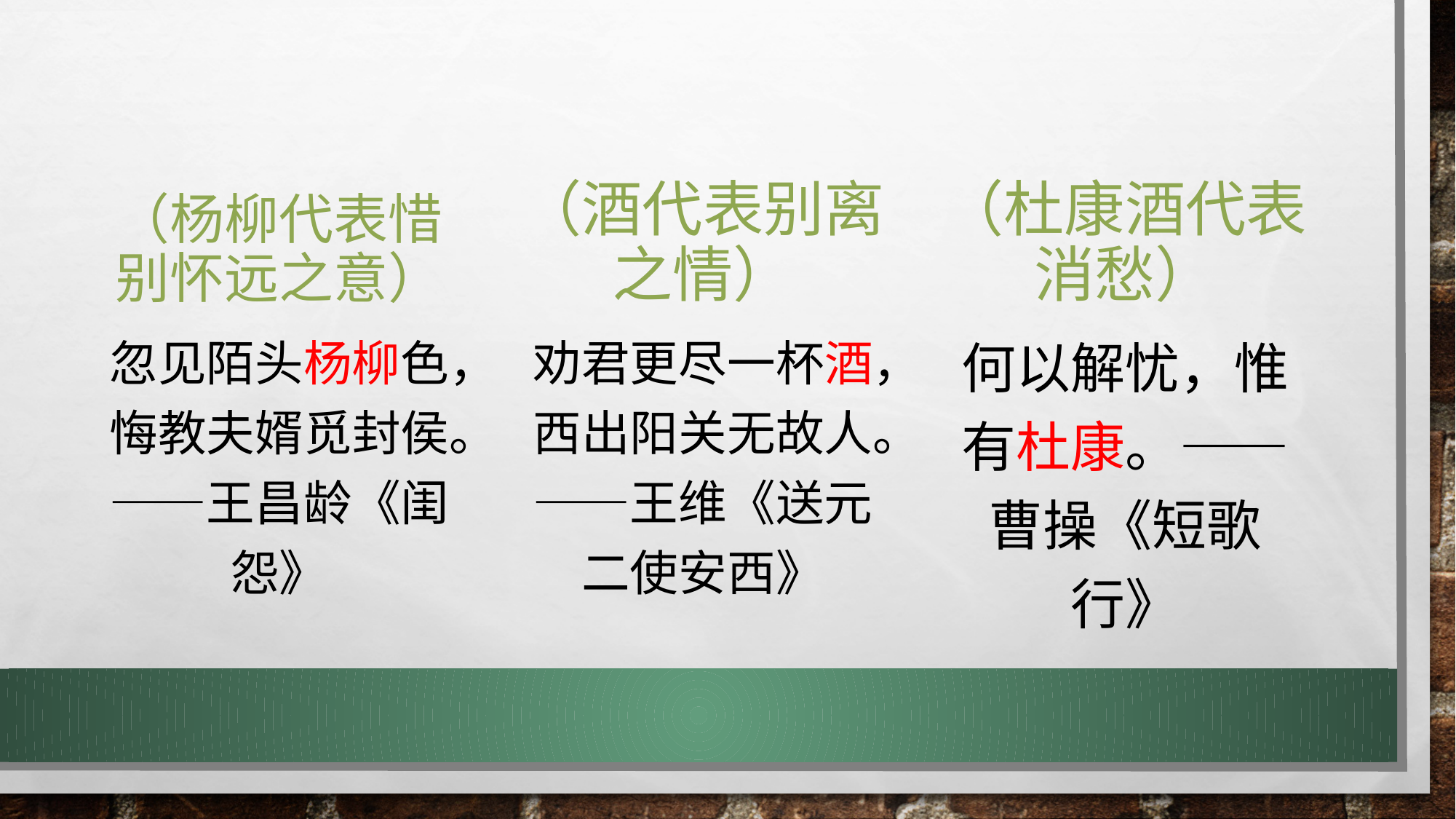

（杨柳代表惜别怀远之意）
（酒代表别离之情）
（杜康酒代表消愁）
忽见陌头杨柳色，悔教夫婿觅封侯。——王昌龄《闺怨》
劝君更尽一杯酒，西出阳关无故人。——王维《送元二使安西》
何以解忧，惟有杜康。——曹操《短歌行》